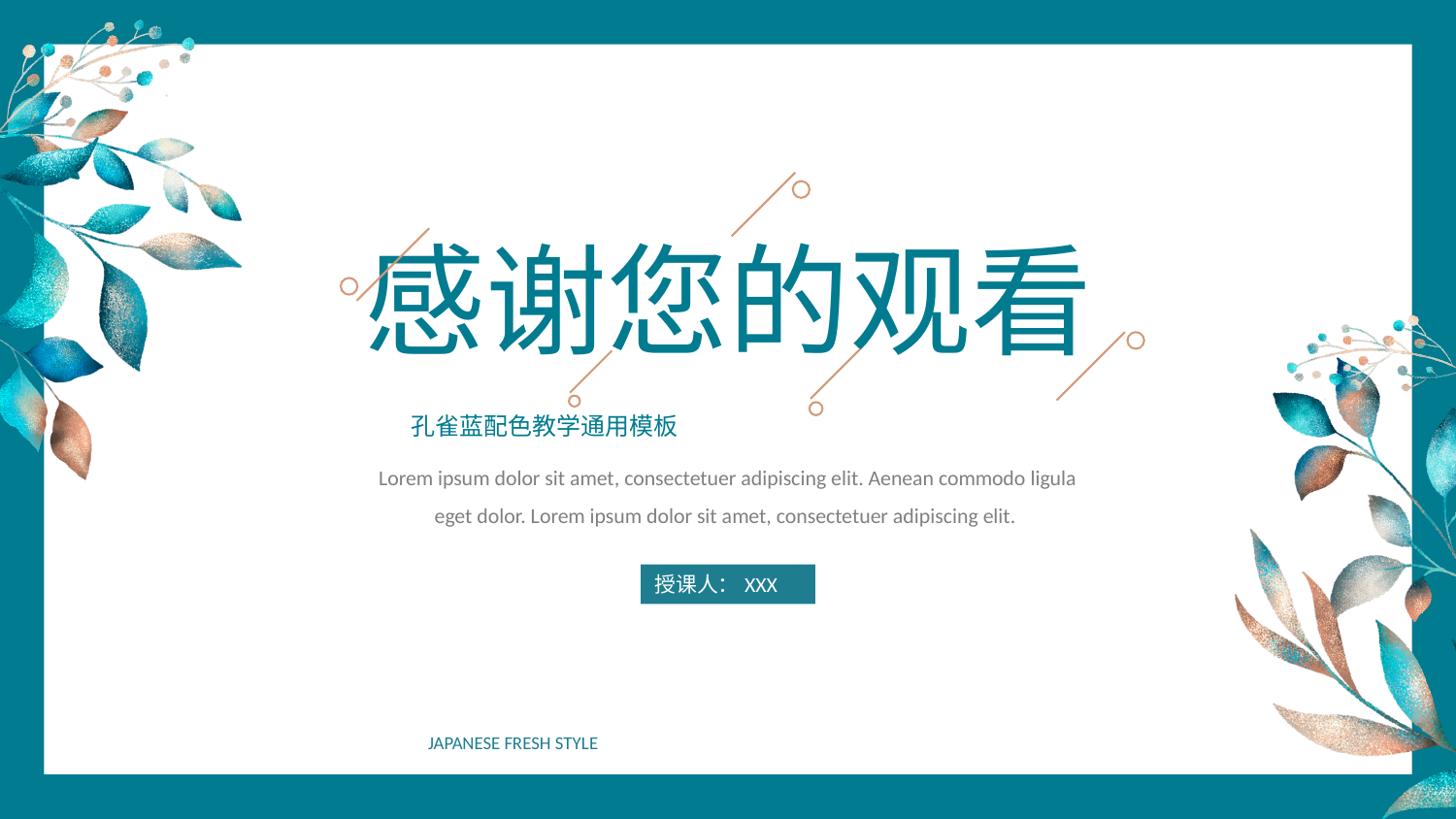

感谢您的观看

孔雀蓝配色教学通用模板
Lorem ipsum dolor sit amet, consectetuer adipiscing elit. Aenean commodo ligula eget dolor. Lorem ipsum dolor sit amet, consectetuer adipiscing elit.
授课人：XXX
JAPANESE FRESH STYLE